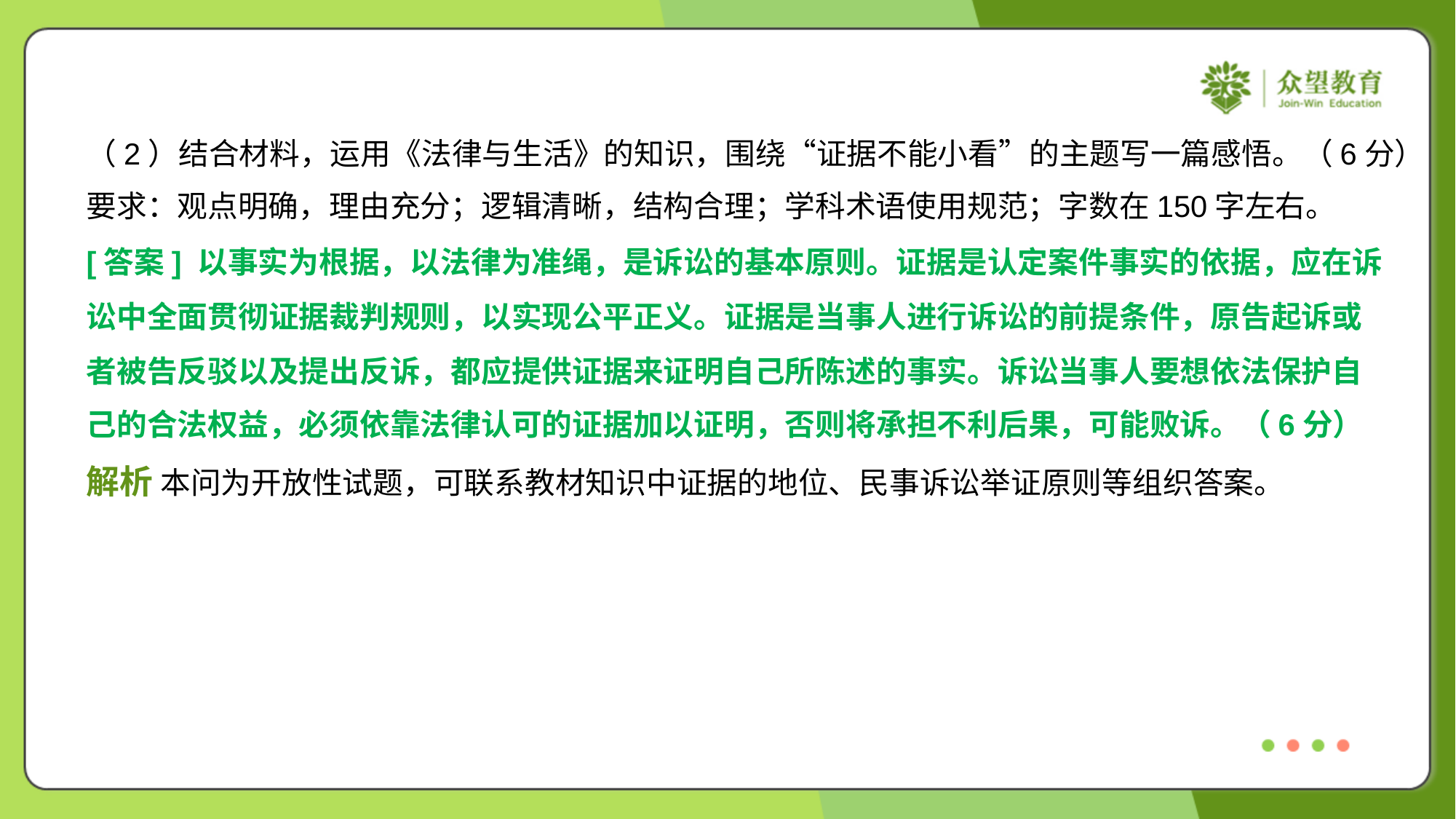

（2）结合材料，运用《法律与生活》的知识，围绕“证据不能小看”的主题写一篇感悟。（6分）
要求：观点明确，理由充分；逻辑清晰，结构合理；学科术语使用规范；字数在150字左右。
[答案] 以事实为根据，以法律为准绳，是诉讼的基本原则。证据是认定案件事实的依据，应在诉
讼中全面贯彻证据裁判规则，以实现公平正义。证据是当事人进行诉讼的前提条件，原告起诉或
者被告反驳以及提出反诉，都应提供证据来证明自己所陈述的事实。诉讼当事人要想依法保护自
己的合法权益，必须依靠法律认可的证据加以证明，否则将承担不利后果，可能败诉。（6分）
解析 本问为开放性试题，可联系教材知识中证据的地位、民事诉讼举证原则等组织答案。